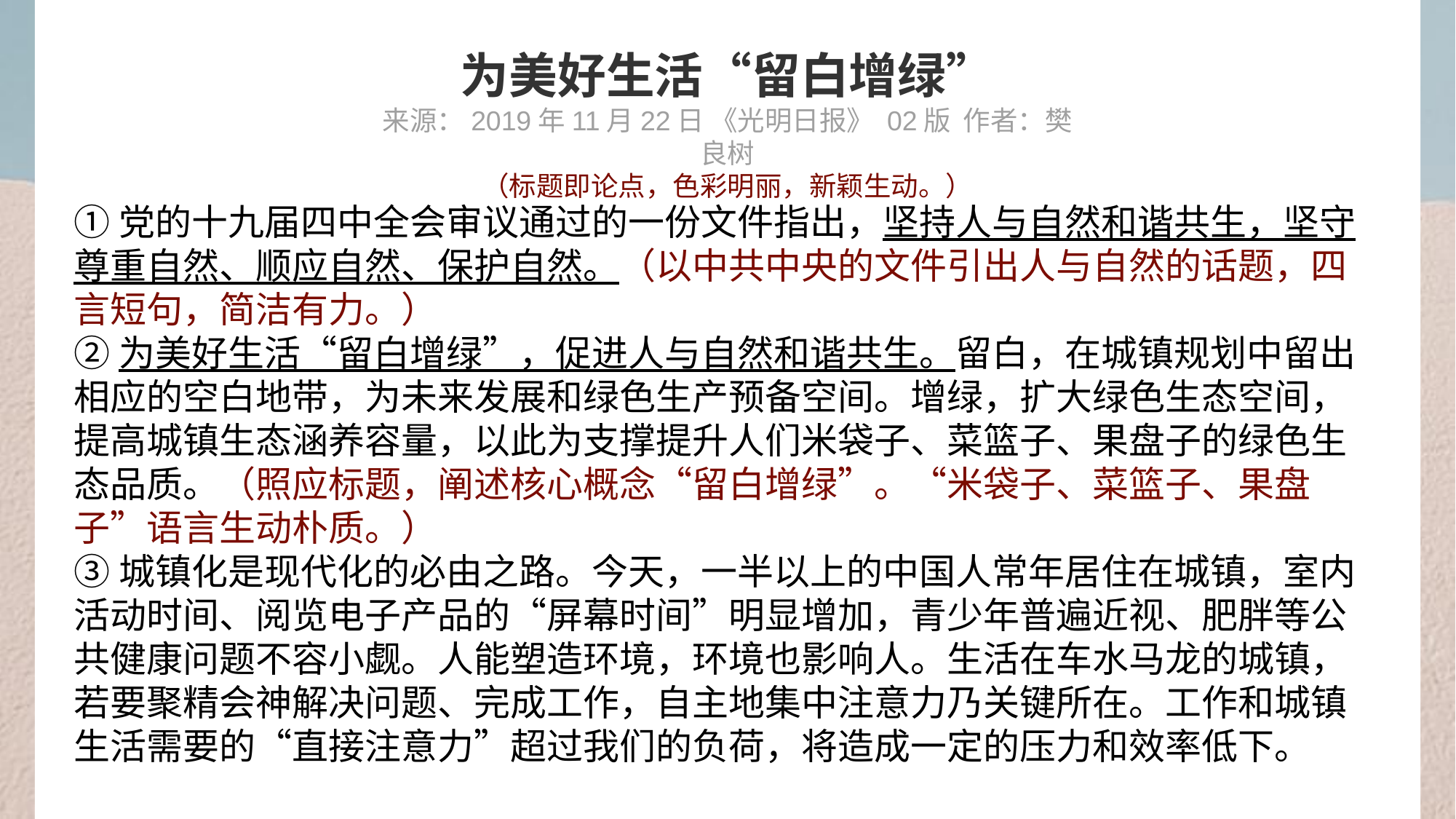

为美好生活“留白增绿”
来源：2019年11月22日 《光明日报》 02版  作者：樊良树
（标题即论点，色彩明丽，新颖生动。）
①党的十九届四中全会审议通过的一份文件指出，坚持人与自然和谐共生，坚守尊重自然、顺应自然、保护自然。（以中共中央的文件引出人与自然的话题，四言短句，简洁有力。）
②为美好生活“留白增绿”，促进人与自然和谐共生。留白，在城镇规划中留出相应的空白地带，为未来发展和绿色生产预备空间。增绿，扩大绿色生态空间，提高城镇生态涵养容量，以此为支撑提升人们米袋子、菜篮子、果盘子的绿色生态品质。（照应标题，阐述核心概念“留白增绿”。“米袋子、菜篮子、果盘子”语言生动朴质。）
③城镇化是现代化的必由之路。今天，一半以上的中国人常年居住在城镇，室内活动时间、阅览电子产品的“屏幕时间”明显增加，青少年普遍近视、肥胖等公共健康问题不容小觑。人能塑造环境，环境也影响人。生活在车水马龙的城镇，若要聚精会神解决问题、完成工作，自主地集中注意力乃关键所在。工作和城镇生活需要的“直接注意力”超过我们的负荷，将造成一定的压力和效率低下。